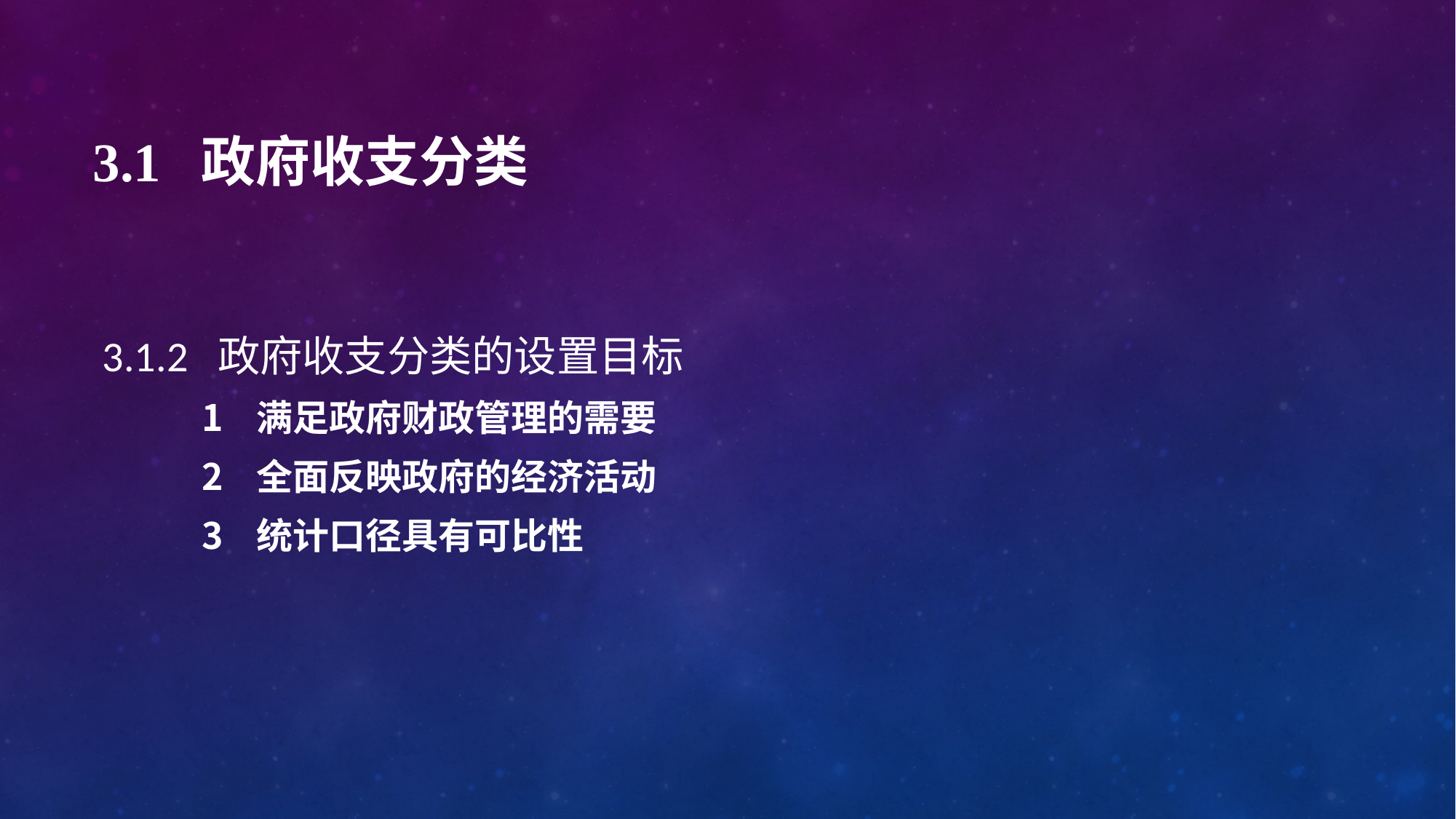

# 3.1  政府收支分类
 3.1.2  政府收支分类的设置目标
满足政府财政管理的需要
全面反映政府的经济活动
统计口径具有可比性